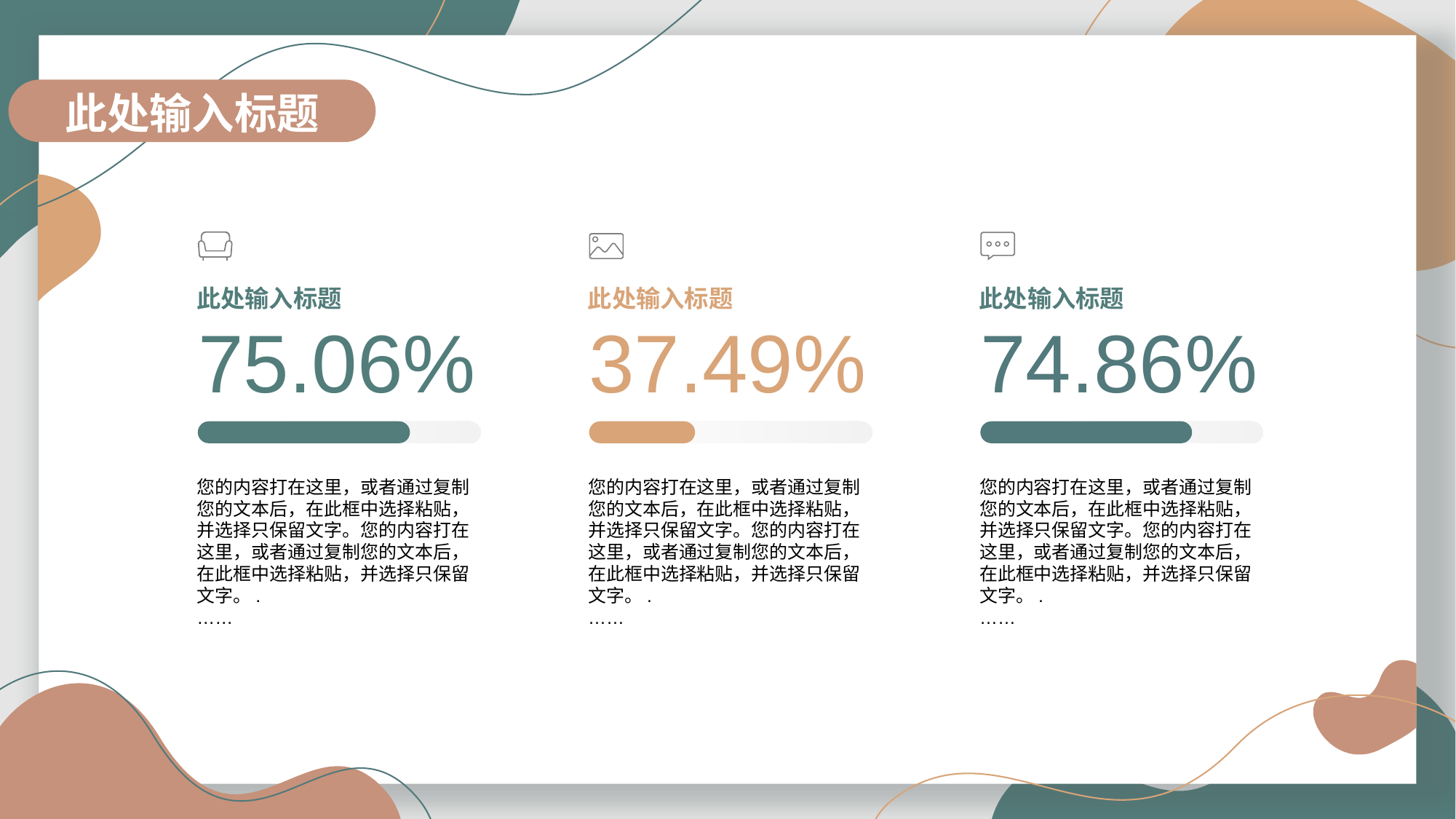

此处输入标题

此处输入标题
75.06%

您的内容打在这里，或者通过复制您的文本后，在此框中选择粘贴，并选择只保留文字。您的内容打在这里，或者通过复制您的文本后，在此框中选择粘贴，并选择只保留文字。.
……

此处输入标题
74.86%

您的内容打在这里，或者通过复制您的文本后，在此框中选择粘贴，并选择只保留文字。您的内容打在这里，或者通过复制您的文本后，在此框中选择粘贴，并选择只保留文字。.
……

此处输入标题
37.49%

您的内容打在这里，或者通过复制您的文本后，在此框中选择粘贴，并选择只保留文字。您的内容打在这里，或者通过复制您的文本后，在此框中选择粘贴，并选择只保留文字。.
……